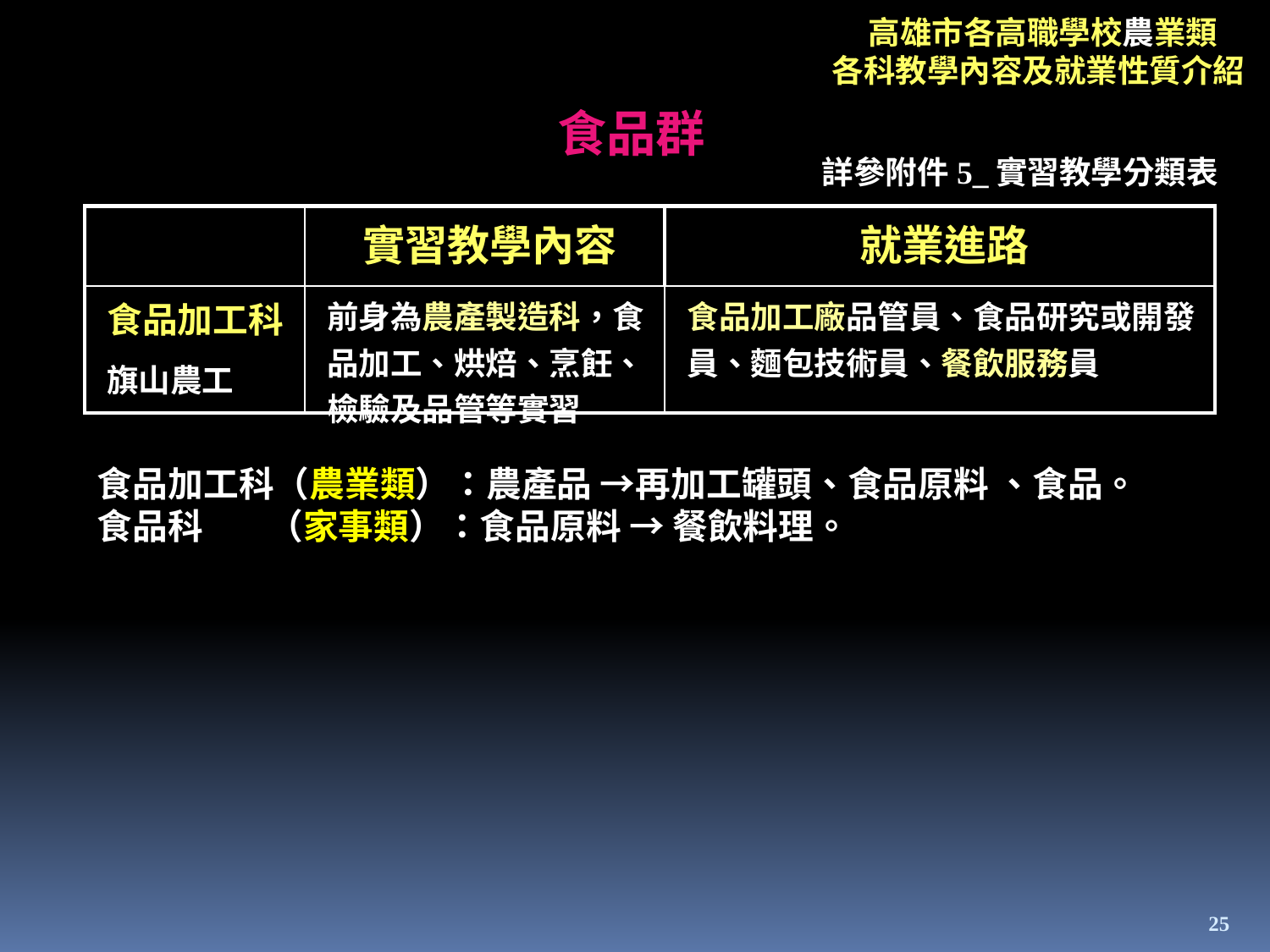

高雄市各高職學校農業類
各科教學內容及就業性質介紹
食品群
詳參附件5_實習教學分類表
|  | 實習教學內容 | 就業進路 |
| --- | --- | --- |
| 食品加工科 旗山農工 | 前身為農產製造科，食品加工、烘焙、烹飪、檢驗及品管等實習 | 食品加工廠品管員、食品研究或開發員、麵包技術員、餐飲服務員 |
食品加工科（農業類）：農產品 →再加工罐頭、食品原料 、食品。
食品科        （家事類）：食品原料 → 餐飲料理。
25